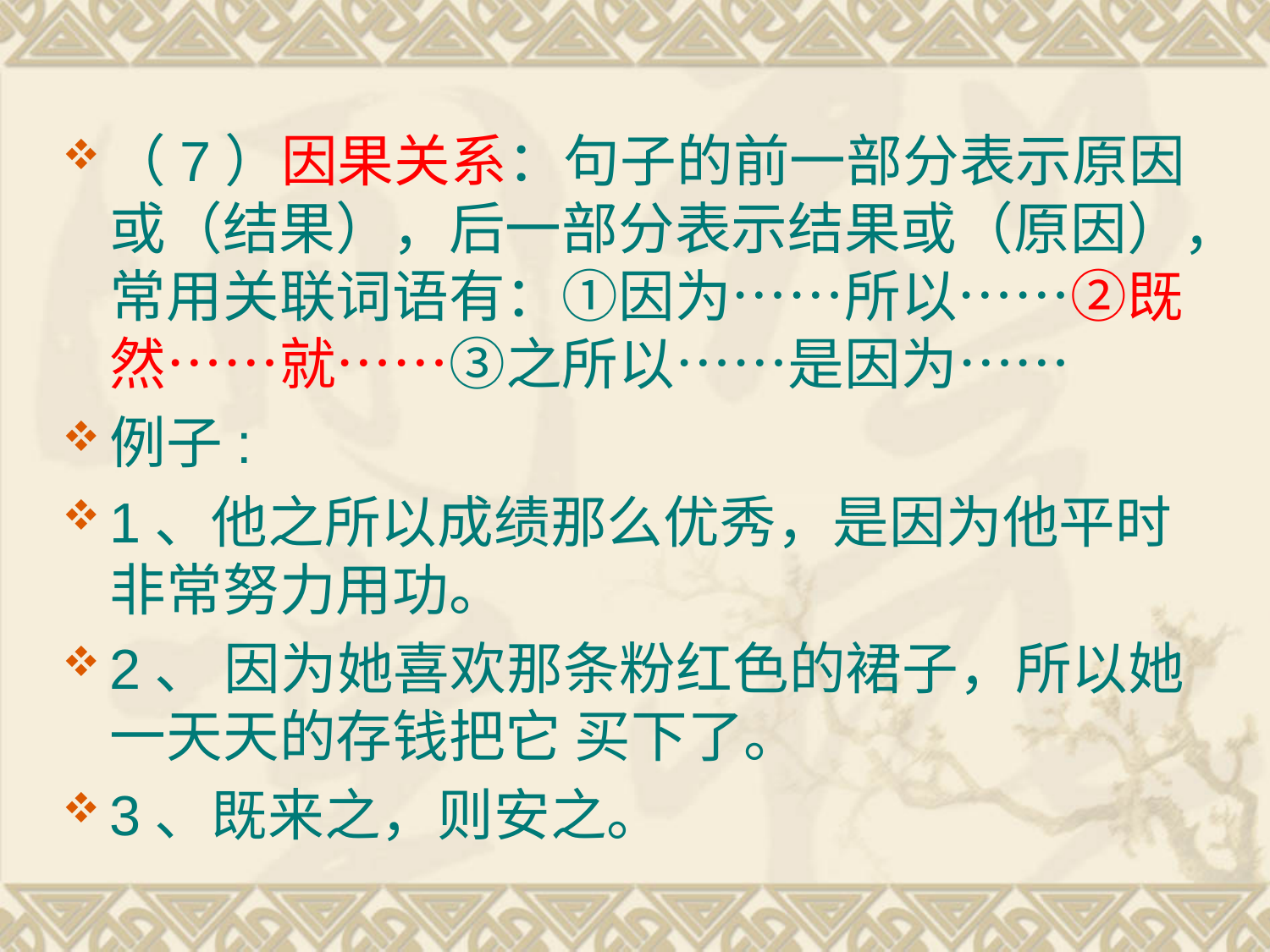

（7）因果关系：句子的前一部分表示原因或（结果），后一部分表示结果或（原因），常用关联词语有：①因为……所以……②既然……就……③之所以……是因为……
例子:
1、他之所以成绩那么优秀，是因为他平时非常努力用功。
2、 因为她喜欢那条粉红色的裙子，所以她一天天的存钱把它 买下了。
3、既来之，则安之。